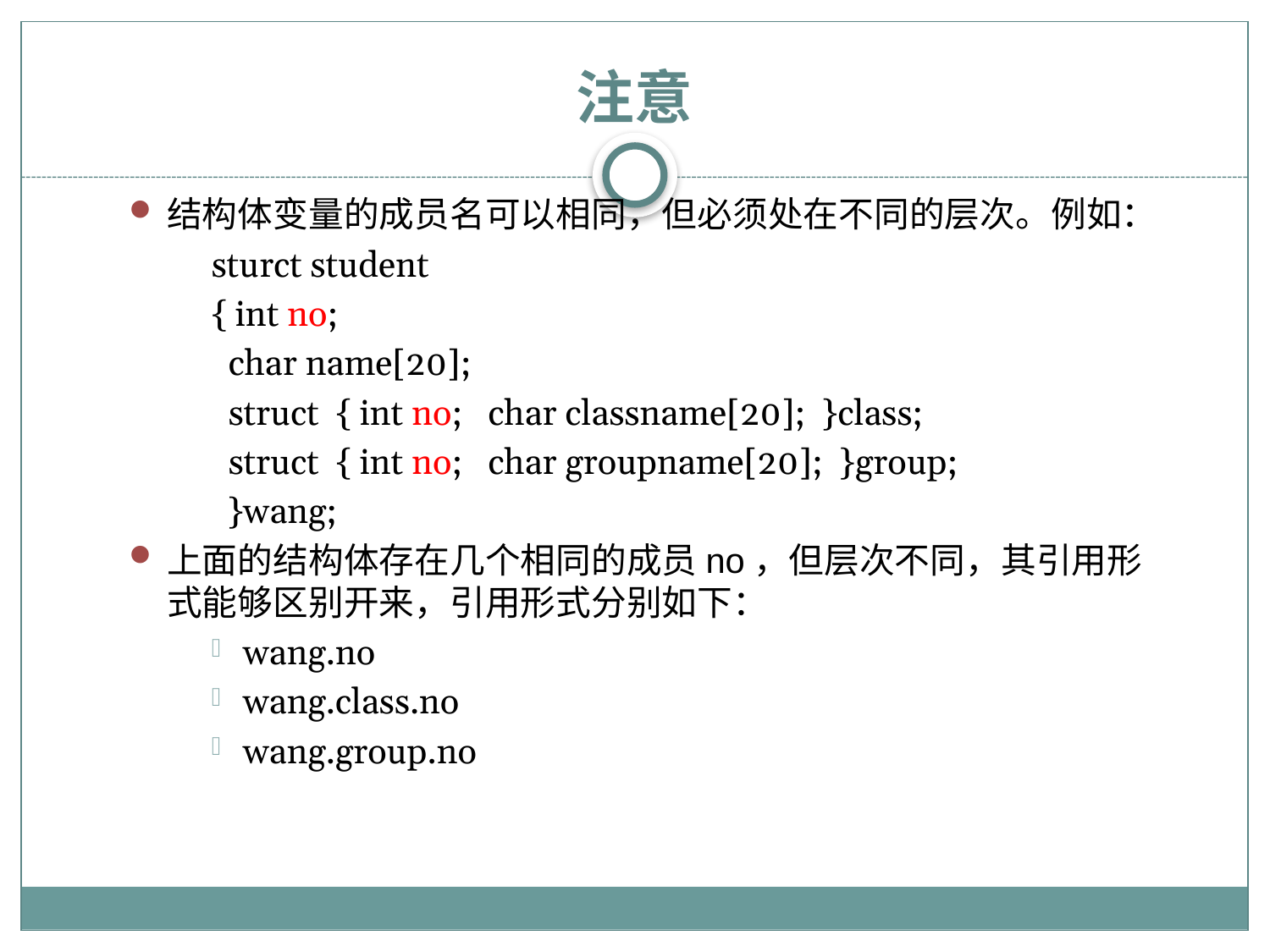

# 注意
结构体变量的成员名可以相同，但必须处在不同的层次。例如：
sturct student
{ int no;
  char name[20];
  struct  { int no;   char classname[20];  }class;
  struct  { int no;   char groupname[20];  }group;
  }wang;
上面的结构体存在几个相同的成员no，但层次不同，其引用形式能够区别开来，引用形式分别如下：
wang.no
wang.class.no
wang.group.no